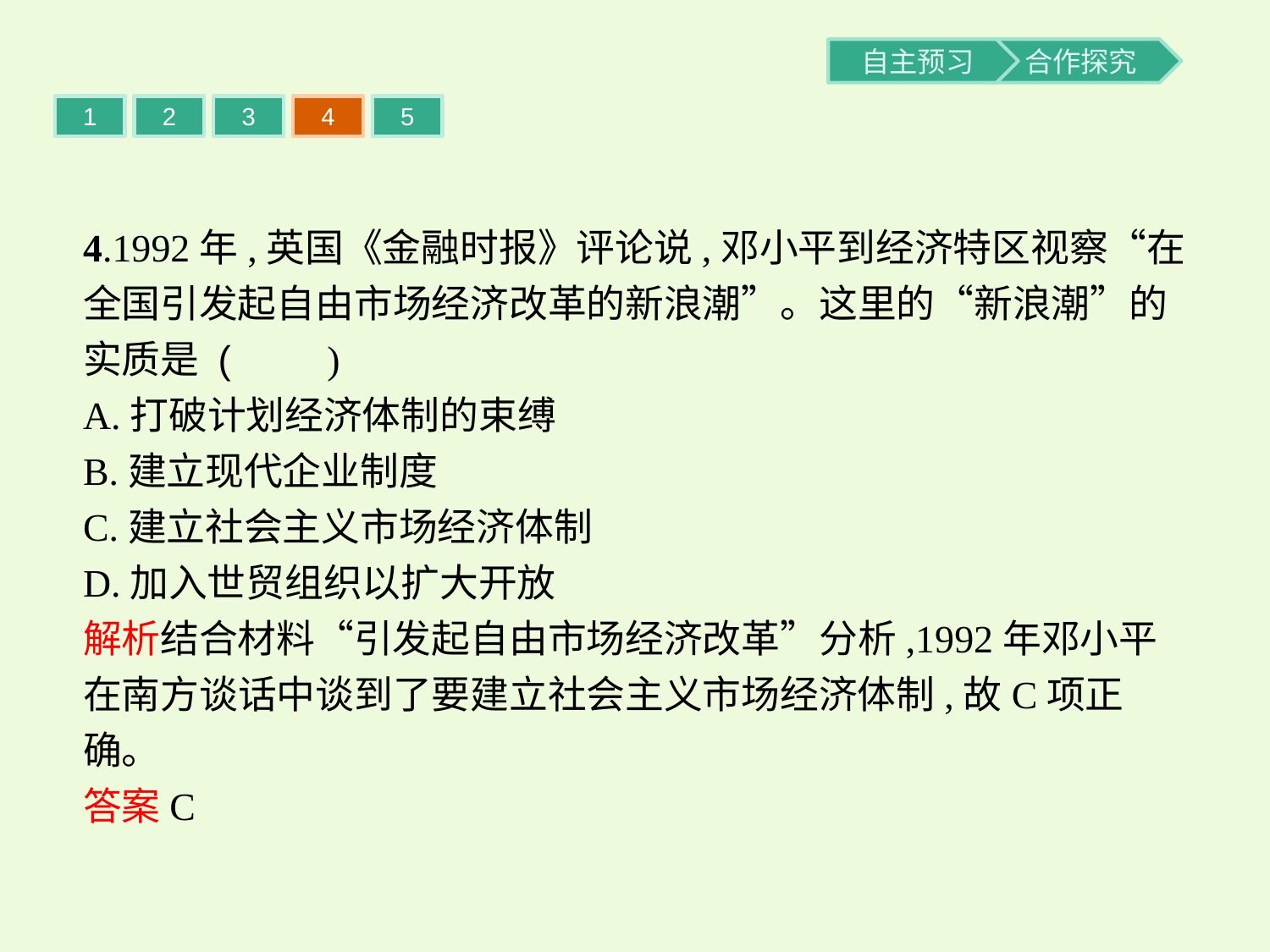

1
2
3
4
5
4.1992年,英国《金融时报》评论说,邓小平到经济特区视察“在全国引发起自由市场经济改革的新浪潮”。这里的“新浪潮”的实质是 (　　)
A.打破计划经济体制的束缚
B.建立现代企业制度
C.建立社会主义市场经济体制
D.加入世贸组织以扩大开放
解析结合材料“引发起自由市场经济改革”分析,1992年邓小平在南方谈话中谈到了要建立社会主义市场经济体制,故C项正确。
答案C